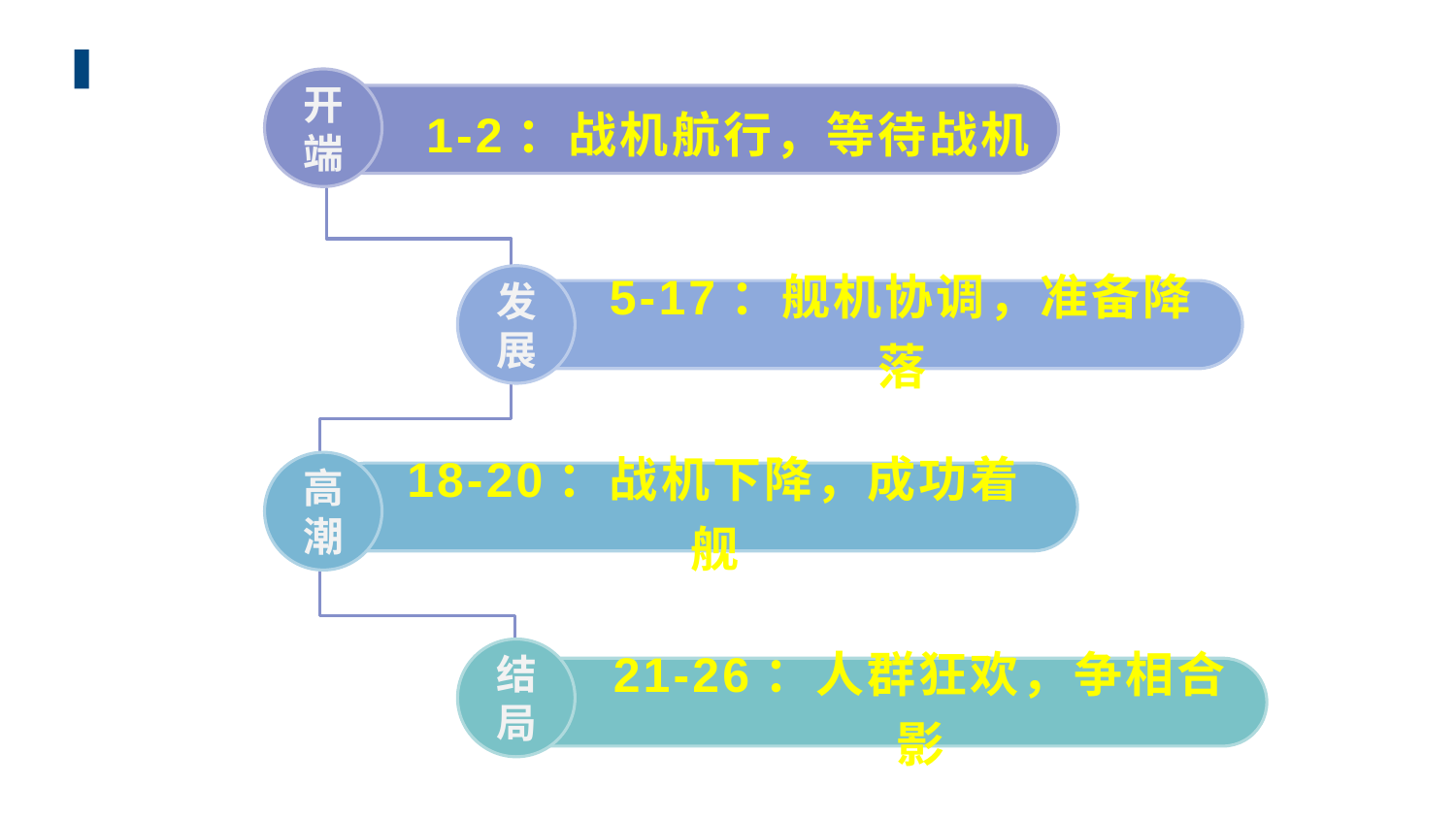

开端

1-2：战机航行，等待战机

发展

5-17：舰机协调，准备降落
高潮

18-20：战机下降，成功着舰
结局

21-26：人群狂欢，争相合影